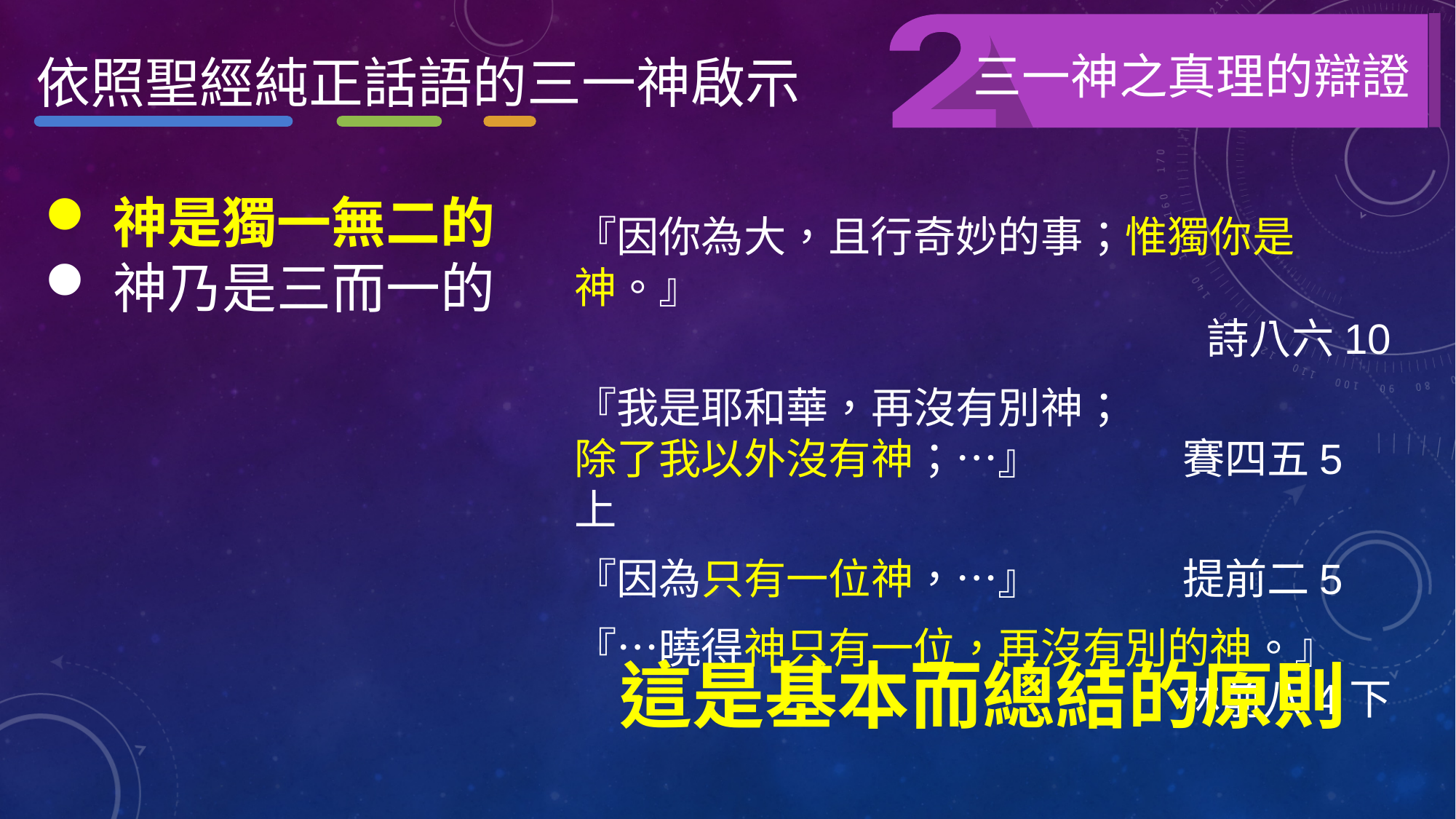

三一神之真理的辯證
依照聖經純正話語的三一神啟示

神是獨一無二的
神乃是三而一的

『因你為大，且行奇妙的事；惟獨你是神。』
詩八六10
『我是耶和華，再沒有別神；
除了我以外沒有神；…』               賽四五5上
『因為只有一位神，…』               提前二5
『…曉得神只有一位，再沒有別的神。』
林前八4下
這是基本而總結的原則